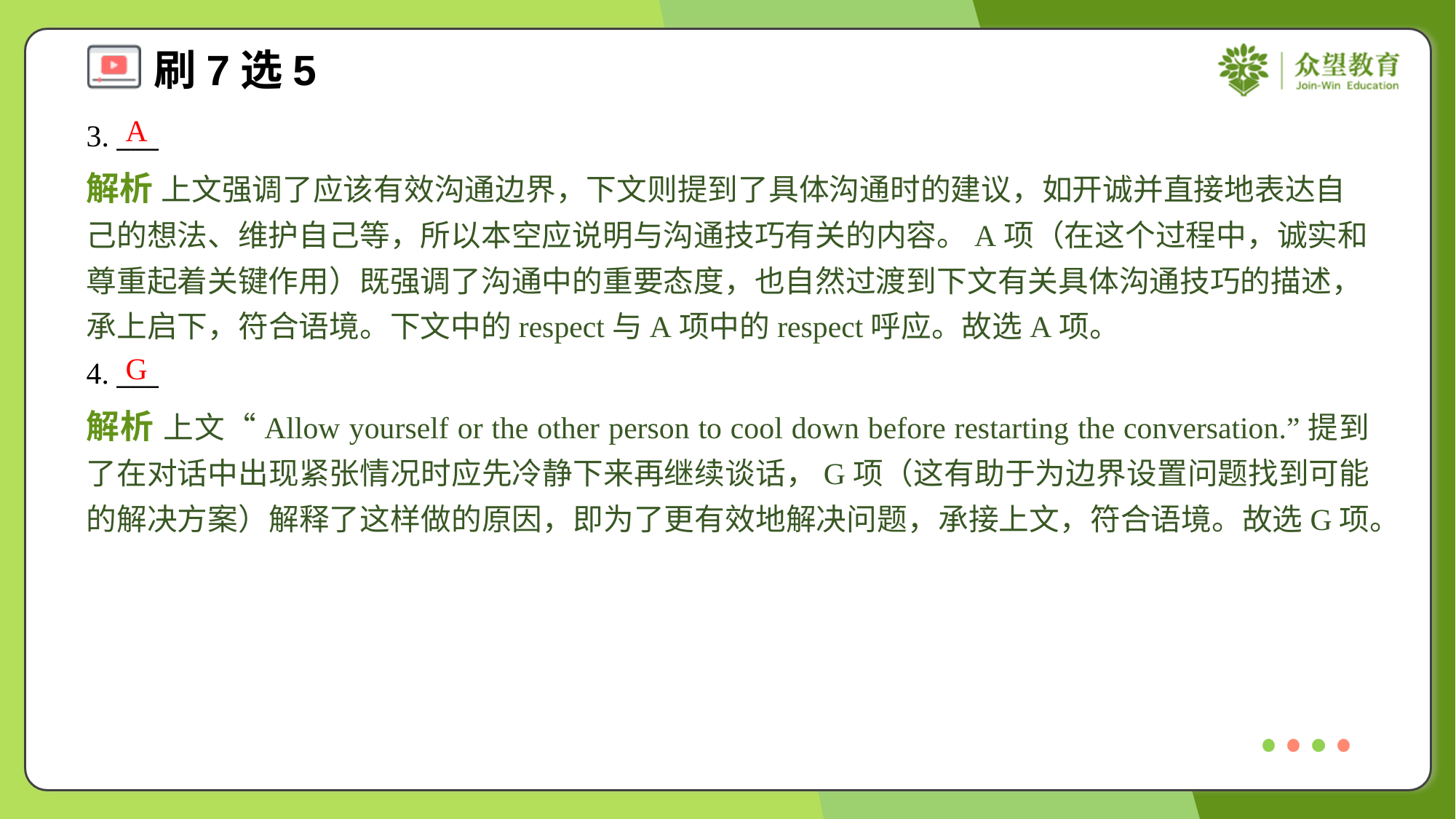

A
3. ___
解析 上文强调了应该有效沟通边界，下文则提到了具体沟通时的建议，如开诚并直接地表达自己的想法、维护自己等，所以本空应说明与沟通技巧有关的内容。A项（在这个过程中，诚实和尊重起着关键作用）既强调了沟通中的重要态度，也自然过渡到下文有关具体沟通技巧的描述，承上启下，符合语境。下文中的respect与A项中的respect呼应。故选A项。
G
4. ___
解析 上文“Allow yourself or the other person to cool down before restarting the conversation.”提到了在对话中出现紧张情况时应先冷静下来再继续谈话，G项（这有助于为边界设置问题找到可能的解决方案）解释了这样做的原因，即为了更有效地解决问题，承接上文，符合语境。故选G项。